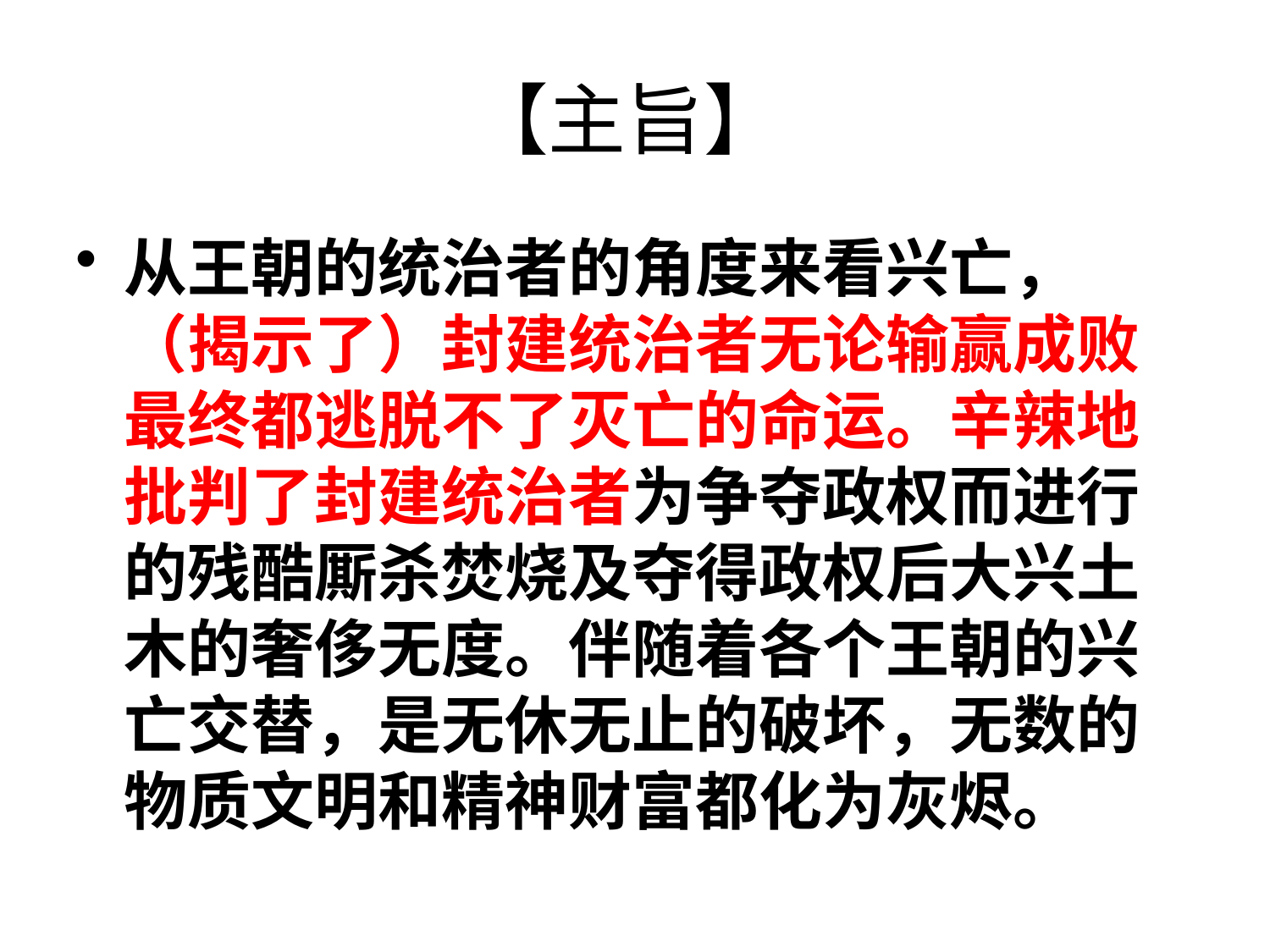

# 【主旨】
从王朝的统治者的角度来看兴亡，（揭示了）封建统治者无论输赢成败最终都逃脱不了灭亡的命运。辛辣地批判了封建统治者为争夺政权而进行的残酷厮杀焚烧及夺得政权后大兴土木的奢侈无度。伴随着各个王朝的兴亡交替，是无休无止的破坏，无数的物质文明和精神财富都化为灰烬。